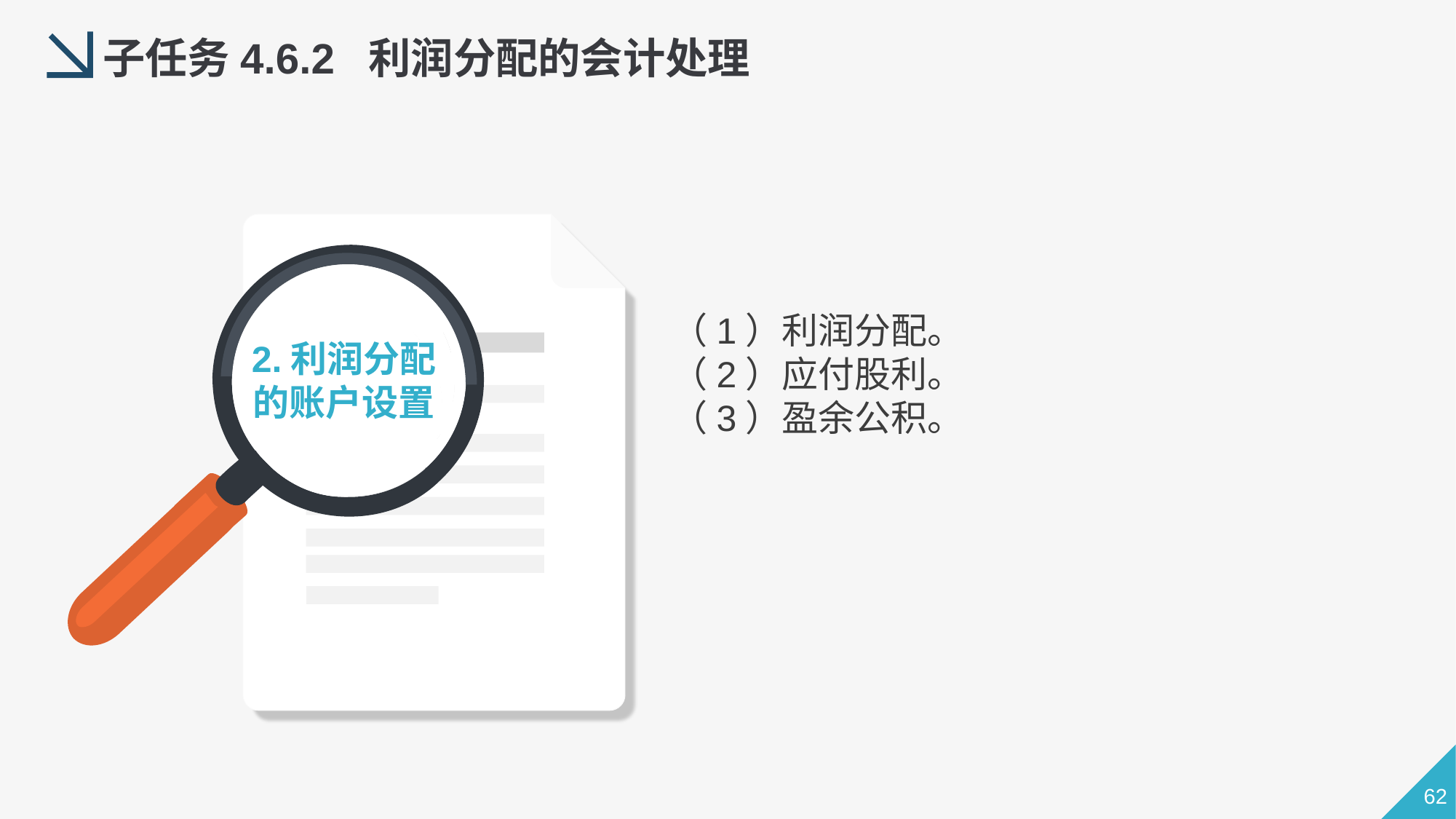

子任务4.6.2  利润分配的会计处理

（1）利润分配。
（2）应付股利。
（3）盈余公积。
2.利润分配的账户设置